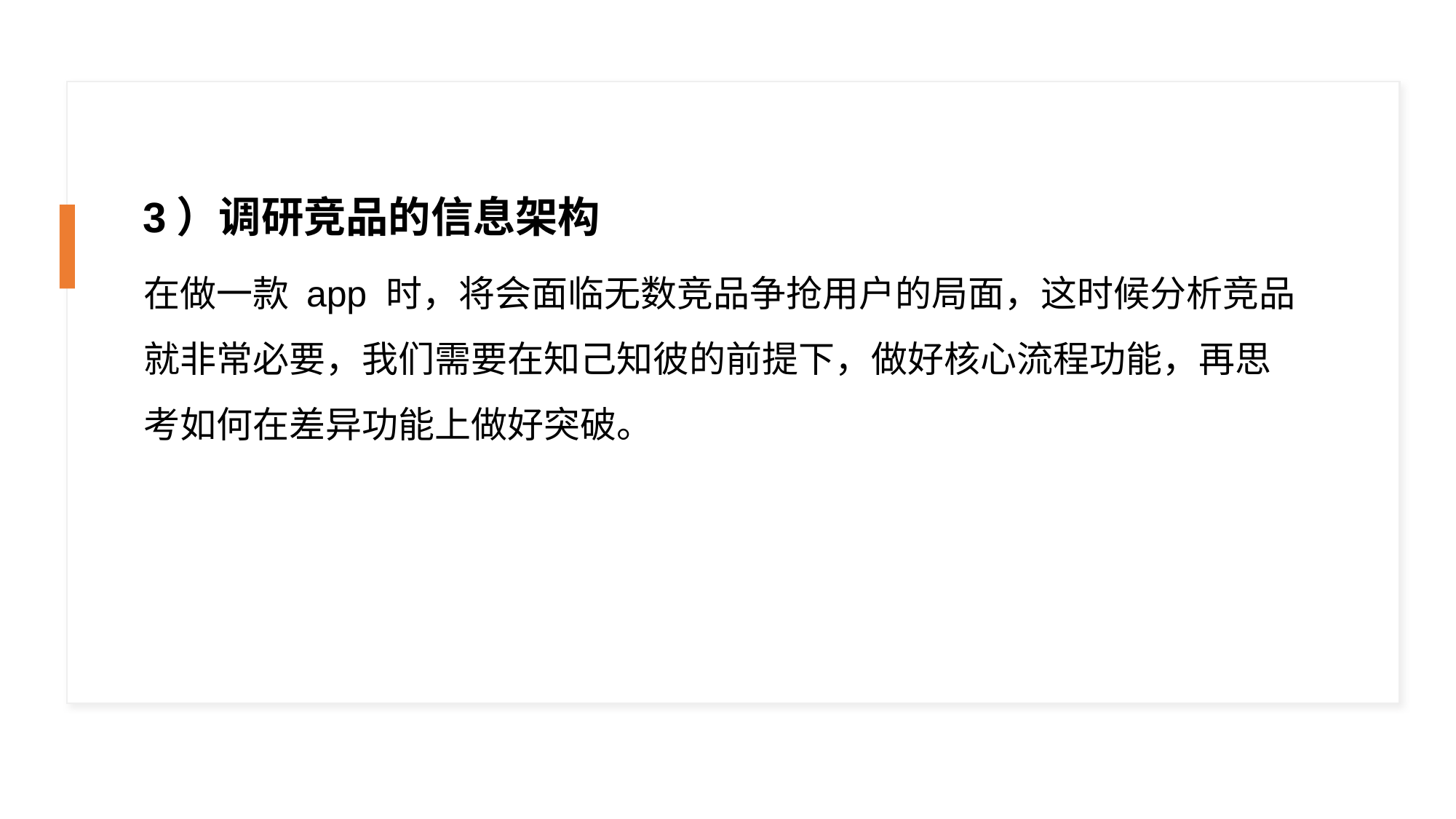

3）调研竞品的信息架构

在做一款 app 时，将会面临无数竞品争抢用户的局面，这时候分析竞品就非常必要，我们需要在知己知彼的前提下，做好核心流程功能，再思考如何在差异功能上做好突破。